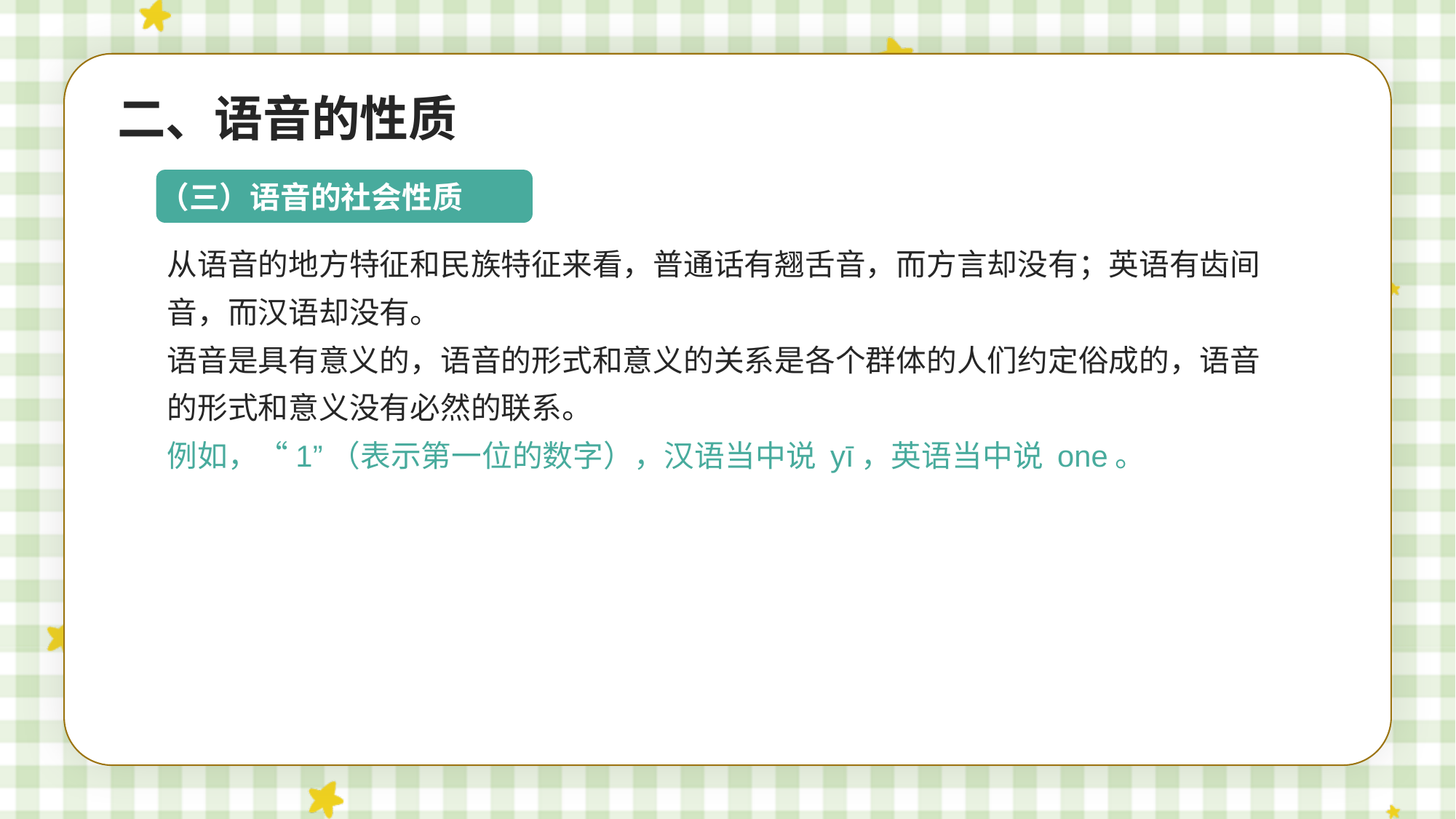

二、语音的性质
（三）语音的社会性质
从语音的地方特征和民族特征来看，普通话有翘舌音，而方言却没有；英语有齿间
音，而汉语却没有。
语音是具有意义的，语音的形式和意义的关系是各个群体的人们约定俗成的，语音
的形式和意义没有必然的联系。
例如，“1”（表示第一位的数字），汉语当中说 yī，英语当中说 one。